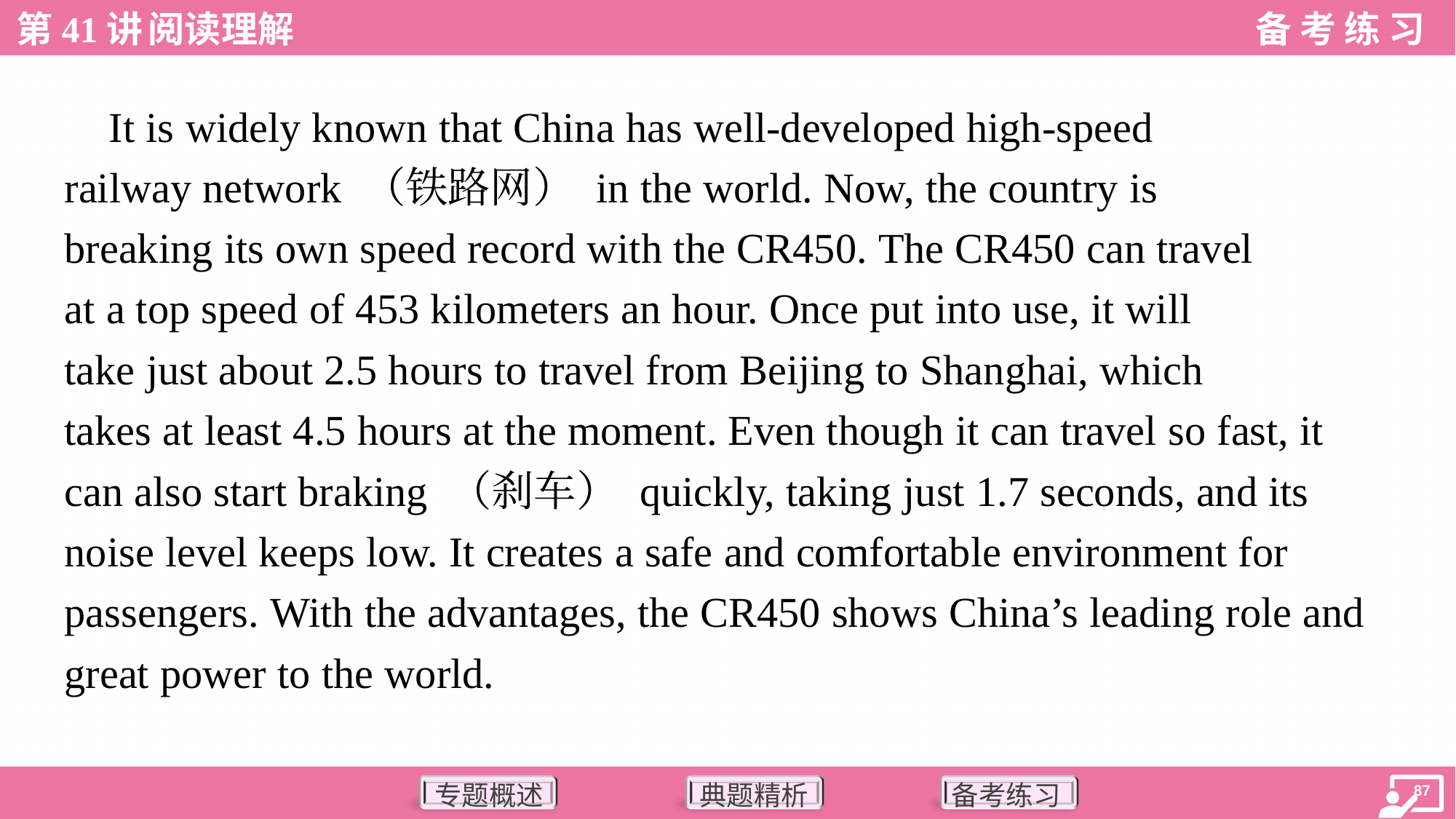

It is widely known that China has well-developed high-speed
railway network （铁路网） in the world. Now, the country is
breaking its own speed record with the CR450. The CR450 can travel
at a top speed of 453 kilometers an hour. Once put into use, it will
take just about 2.5 hours to travel from Beijing to Shanghai, which
takes at least 4.5 hours at the moment. Even though it can travel so fast, it can also start braking （刹车） quickly, taking just 1.7 seconds, and its noise level keeps low. It creates a safe and comfortable environment for passengers. With the advantages, the CR450 shows China’s leading role and great power to the world.